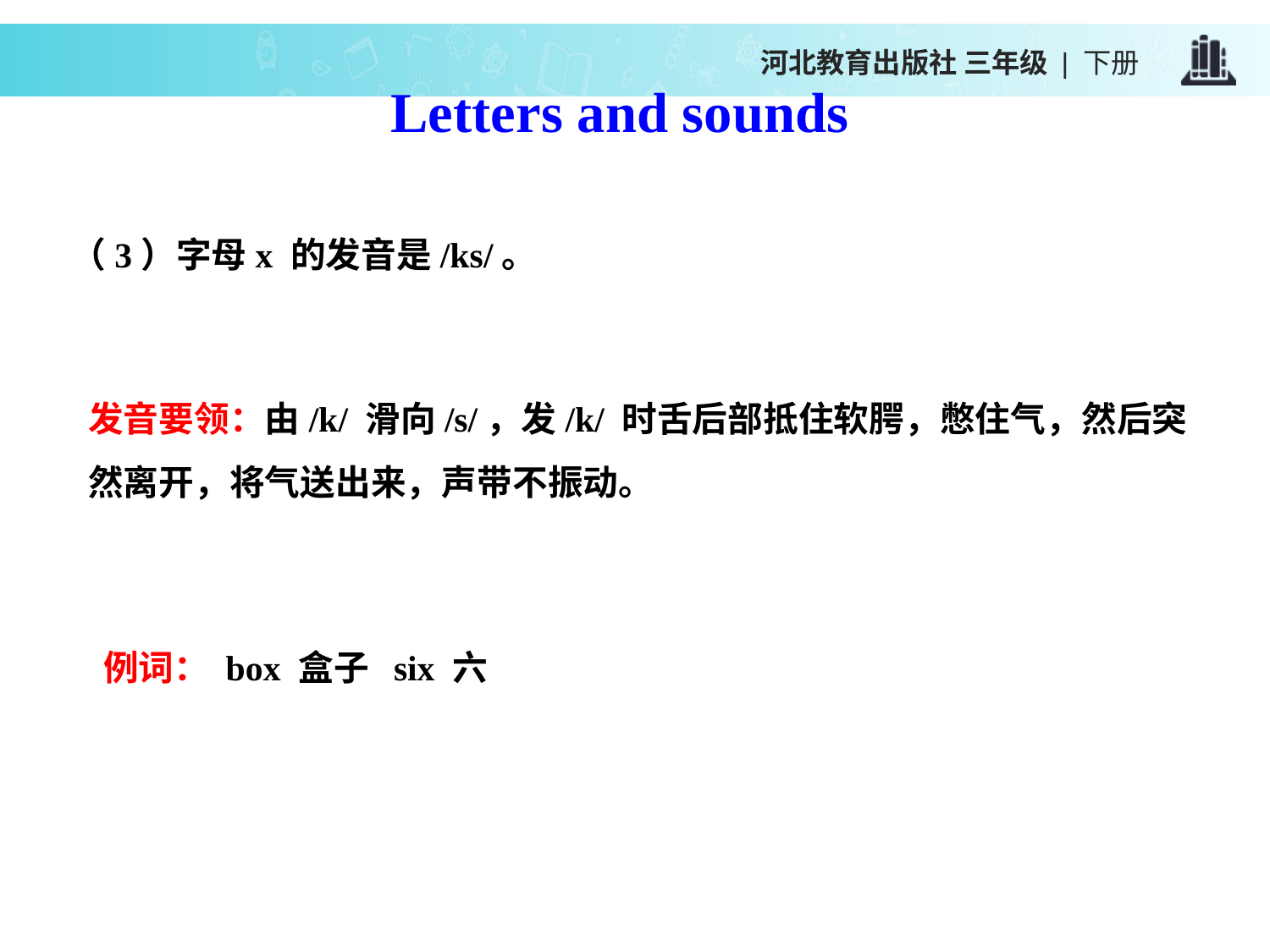

河北教育出版社 三年级 | 下册
Letters and sounds
（3）字母x 的发音是/ks/。
发音要领：由/k/ 滑向/s/，发/k/ 时舌后部抵住软腭，憋住气，然后突然离开，将气送出来，声带不振动。
例词： box 盒子  six 六